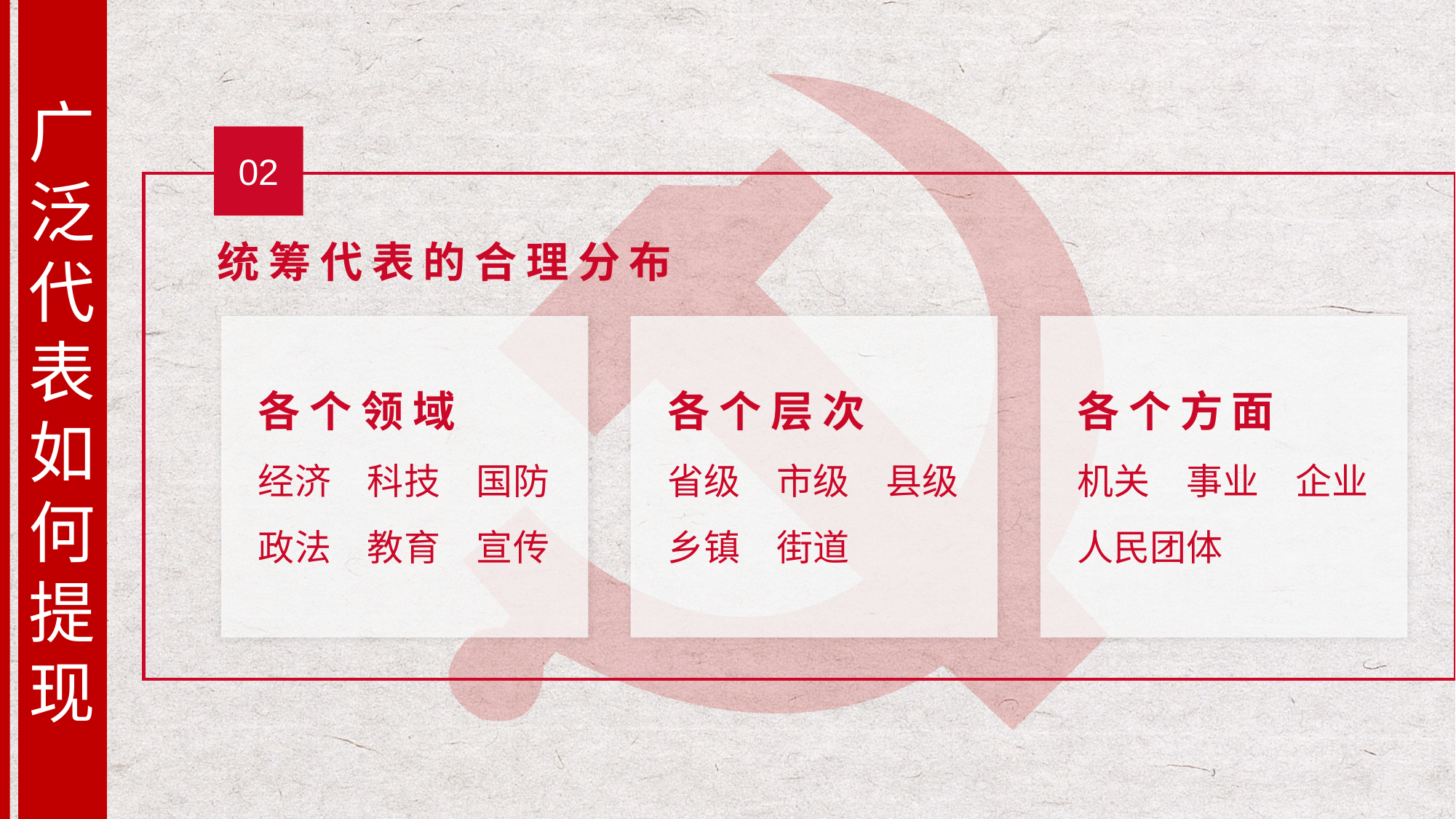

广泛代表如何提现
02

统筹代表的合理分布

各个领域
经济
科技
国防
政法
教育
宣传

各个层次
省级
市级
县级
乡镇
街道

各个方面
机关
事业
企业
人民团体